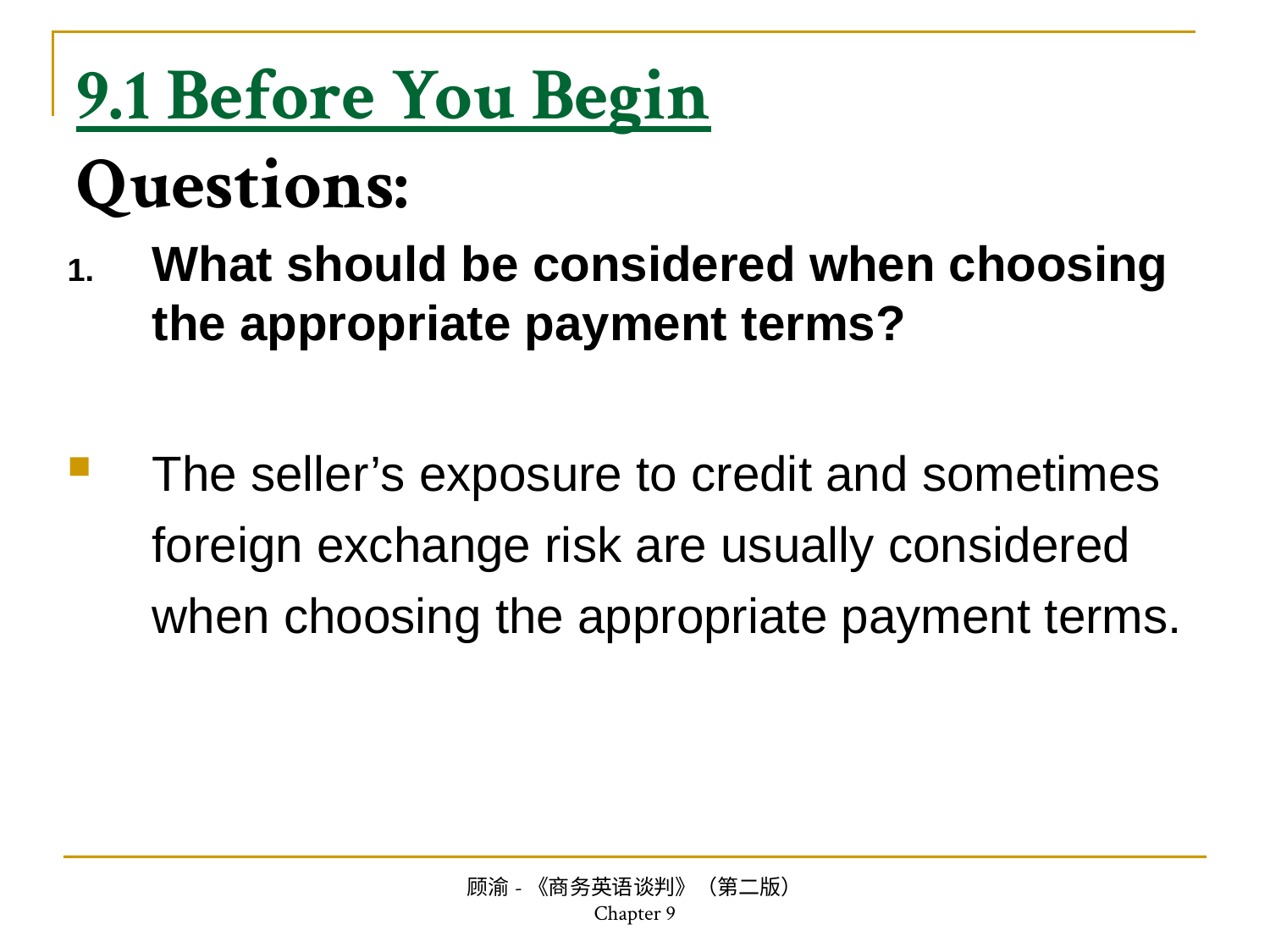

# 9.1 Before You Begin Questions:
What should be considered when choosing the appropriate payment terms?

The seller’s exposure to credit and sometimes foreign exchange risk are usually considered when choosing the appropriate payment terms.

5
顾渝-《商务英语谈判》（第二版） Chapter 9